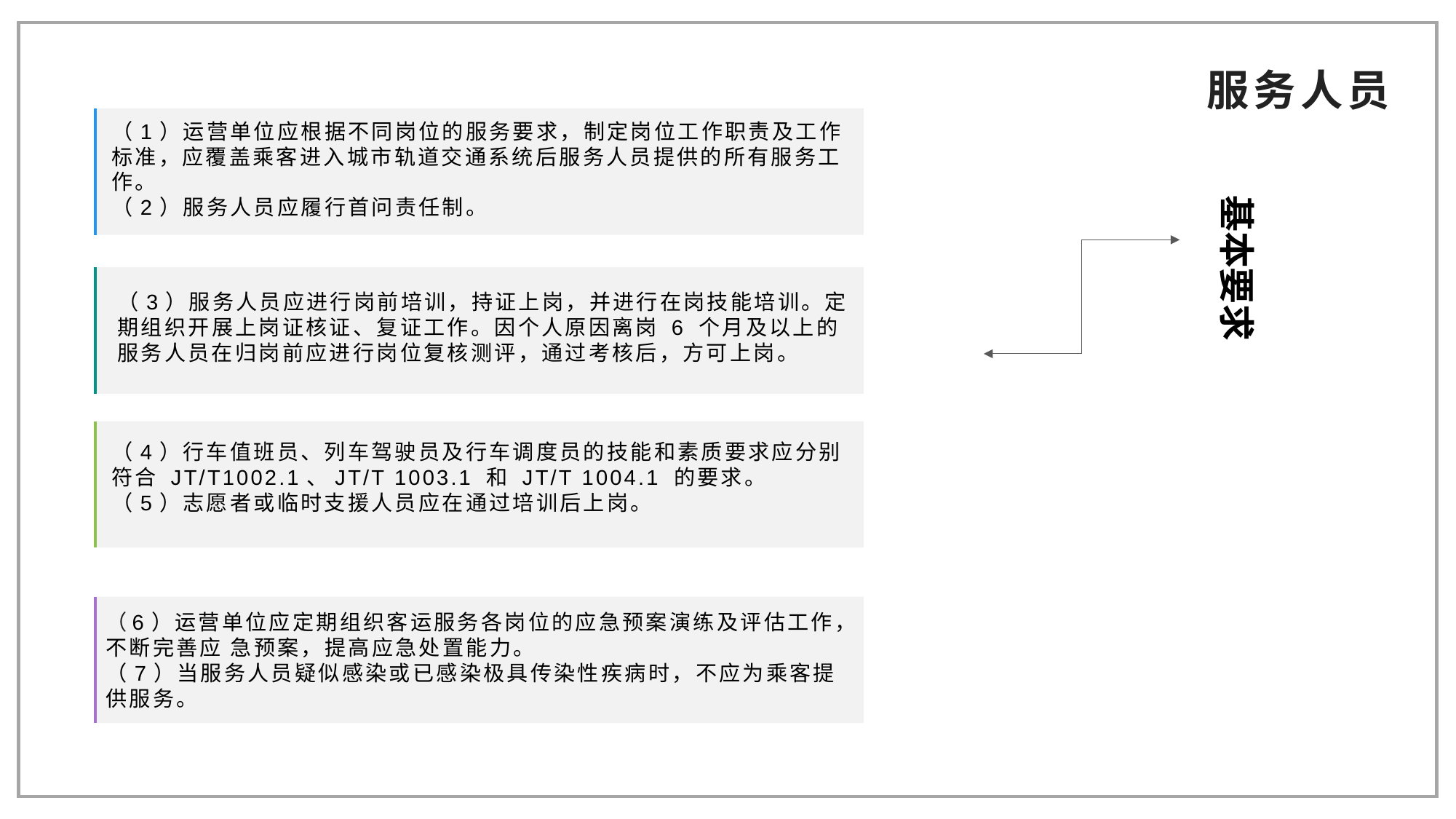

服务人员

（1）运营单位应根据不同岗位的服务要求，制定岗位工作职责及工作标准，应覆盖乘客进入城市轨道交通系统后服务人员提供的所有服务工作。
（2）服务人员应履行首问责任制。
 基本要求

（3）服务人员应进行岗前培训，持证上岗，并进行在岗技能培训。定期组织开展上岗证核证、复证工作。因个人原因离岗 6 个月及以上的服务人员在归岗前应进行岗位复核测评，通过考核后，方可上岗。
03

（4）行车值班员、列车驾驶员及行车调度员的技能和素质要求应分别符合 JT/T1002.1、JT/T 1003.1 和 JT/T 1004.1 的要求。
（5）志愿者或临时支援人员应在通过培训后上岗。
02
1
（6）运营单位应定期组织客运服务各岗位的应急预案演练及评估工作，不断完善应 急预案，提高应急处置能力。
（7）当服务人员疑似感染或已感染极具传染性疾病时，不应为乘客提供服务。